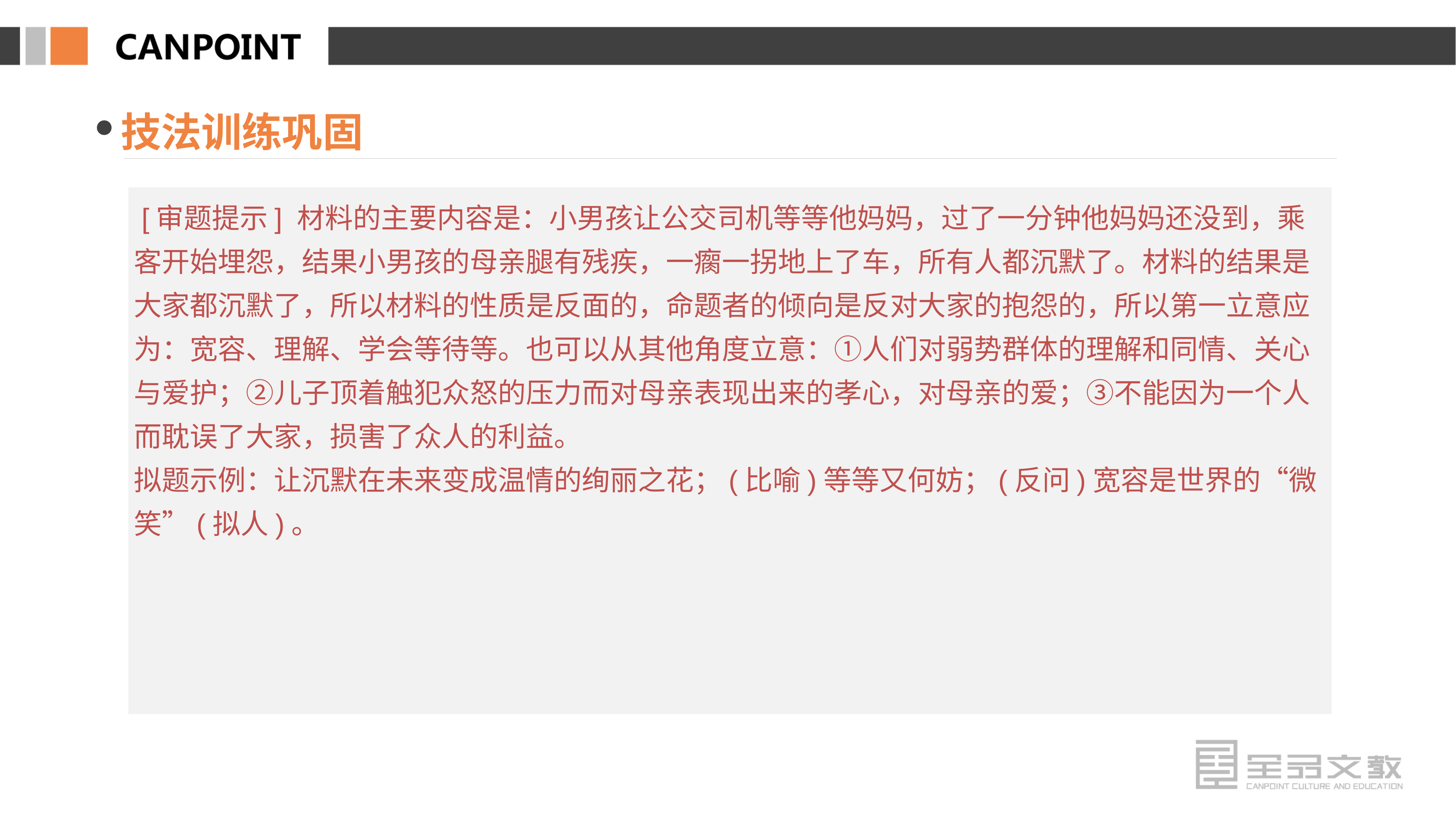

技法训练巩固

 [审题提示] 材料的主要内容是：小男孩让公交司机等等他妈妈，过了一分钟他妈妈还没到，乘客开始埋怨，结果小男孩的母亲腿有残疾，一瘸一拐地上了车，所有人都沉默了。材料的结果是大家都沉默了，所以材料的性质是反面的，命题者的倾向是反对大家的抱怨的，所以第一立意应为：宽容、理解、学会等待等。也可以从其他角度立意：①人们对弱势群体的理解和同情、关心与爱护；②儿子顶着触犯众怒的压力而对母亲表现出来的孝心，对母亲的爱；③不能因为一个人而耽误了大家，损害了众人的利益。
拟题示例：让沉默在未来变成温情的绚丽之花；(比喻)等等又何妨；(反问)宽容是世界的“微笑”(拟人)。